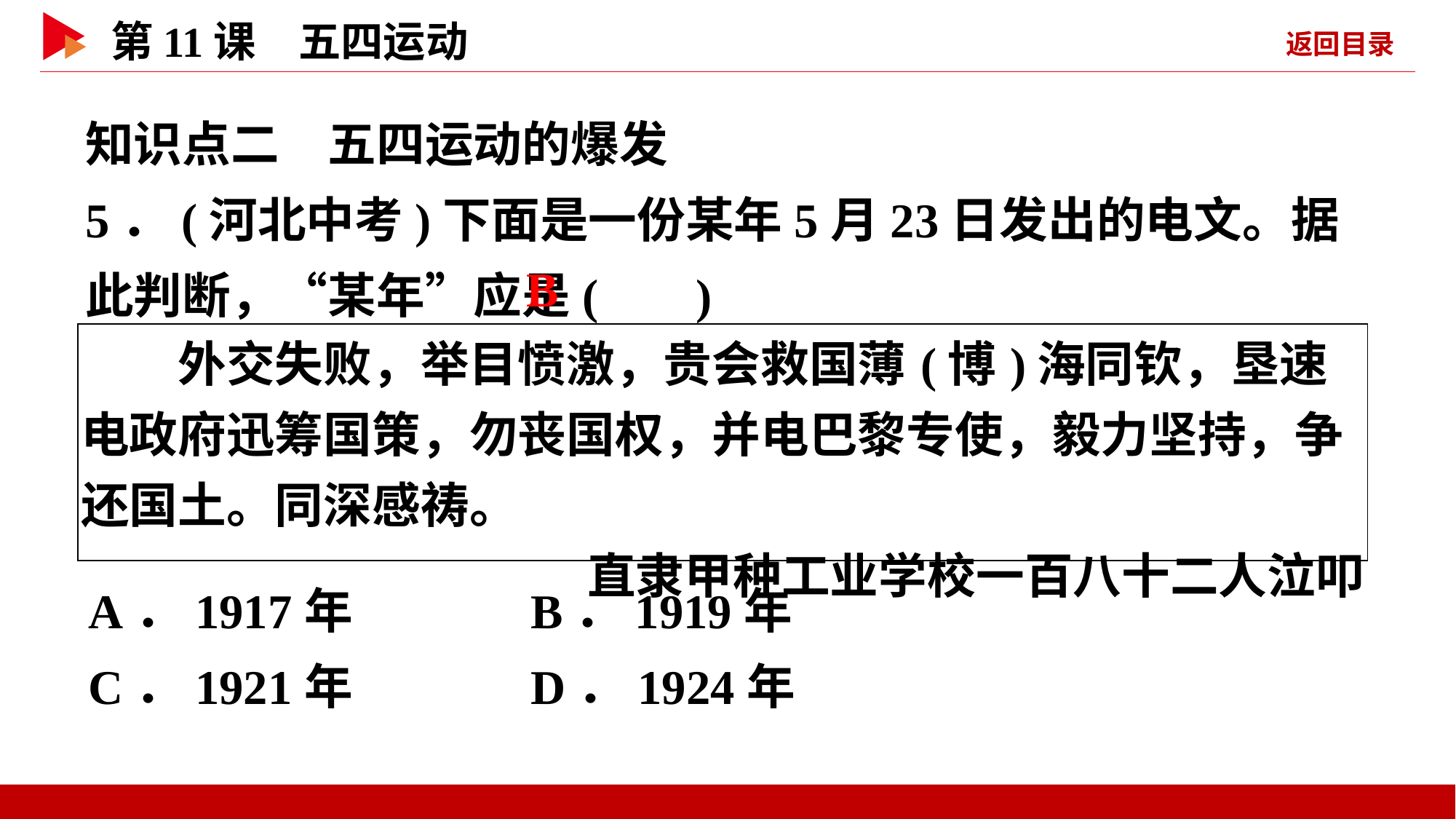

知识点二　五四运动的爆发
5．(河北中考)下面是一份某年5月23日发出的电文。据此判断，“某年”应是(        )
   B
| 外交失败，举目愤激，贵会救国薄(博)海同钦，垦速电政府迅筹国策，勿丧国权，并电巴黎专使，毅力坚持，争还国土。同深感祷。 直隶甲种工业学校一百八十二人泣叩 |
| --- |
A．1917年               B．1919年
C．1921年               D．1924年